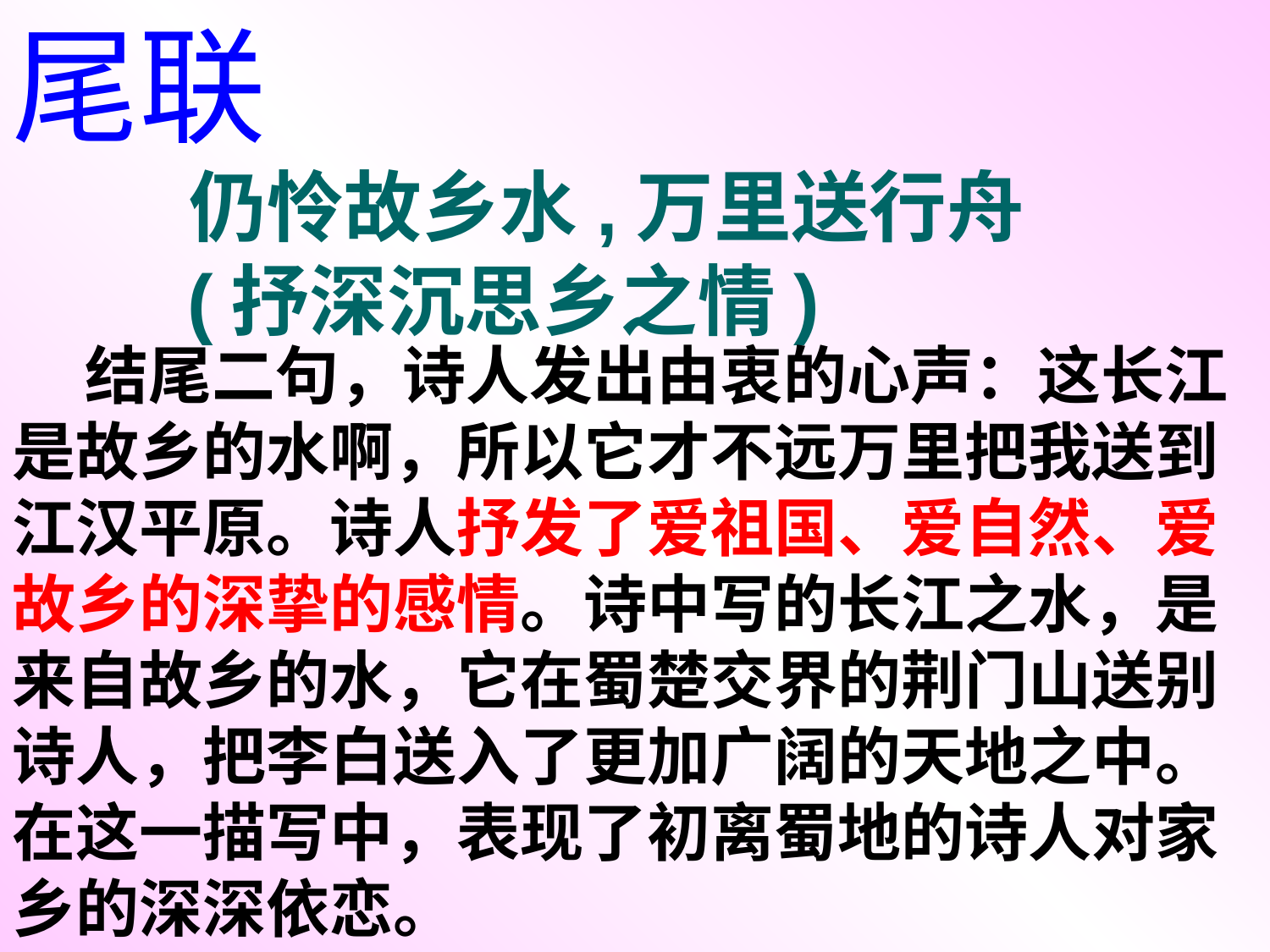

尾联
         仍怜故乡水,万里送行舟
(抒深沉思乡之情)
    结尾二句，诗人发出由衷的心声：这长江是故乡的水啊，所以它才不远万里把我送到江汉平原。诗人抒发了爱祖国、爱自然、爱故乡的深挚的感情。诗中写的长江之水，是来自故乡的水，它在蜀楚交界的荆门山送别诗人，把李白送入了更加广阔的天地之中。在这一描写中，表现了初离蜀地的诗人对家乡的深深依恋。